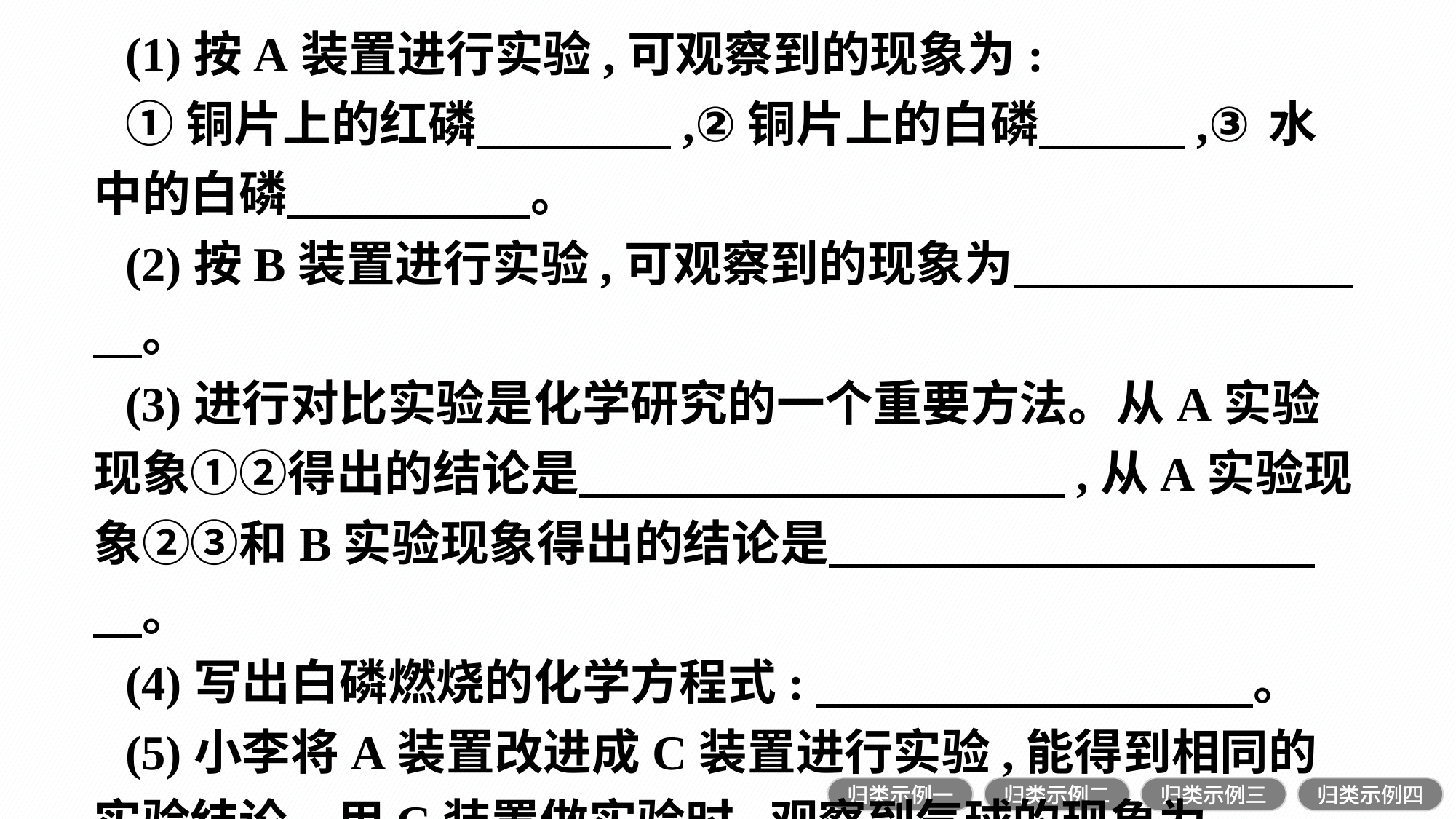

(1)按A装置进行实验,可观察到的现象为:
①铜片上的红磷　　　　,②铜片上的白磷　　　,③水中的白磷　　　　　。
(2)按B装置进行实验,可观察到的现象为　　　　　　　　。
(3)进行对比实验是化学研究的一个重要方法。从A实验现象①②得出的结论是　　　　　　　　　　,从A实验现象②③和B实验现象得出的结论是　　　　　　　　　　　。
(4)写出白磷燃烧的化学方程式:　　　　　　　　　。
(5)小李将A装置改进成C装置进行实验,能得到相同的实验结论。用C装置做实验时,观察到气球的现象为　　　　　　　　　　。装置C的优点是　　　　　　　。